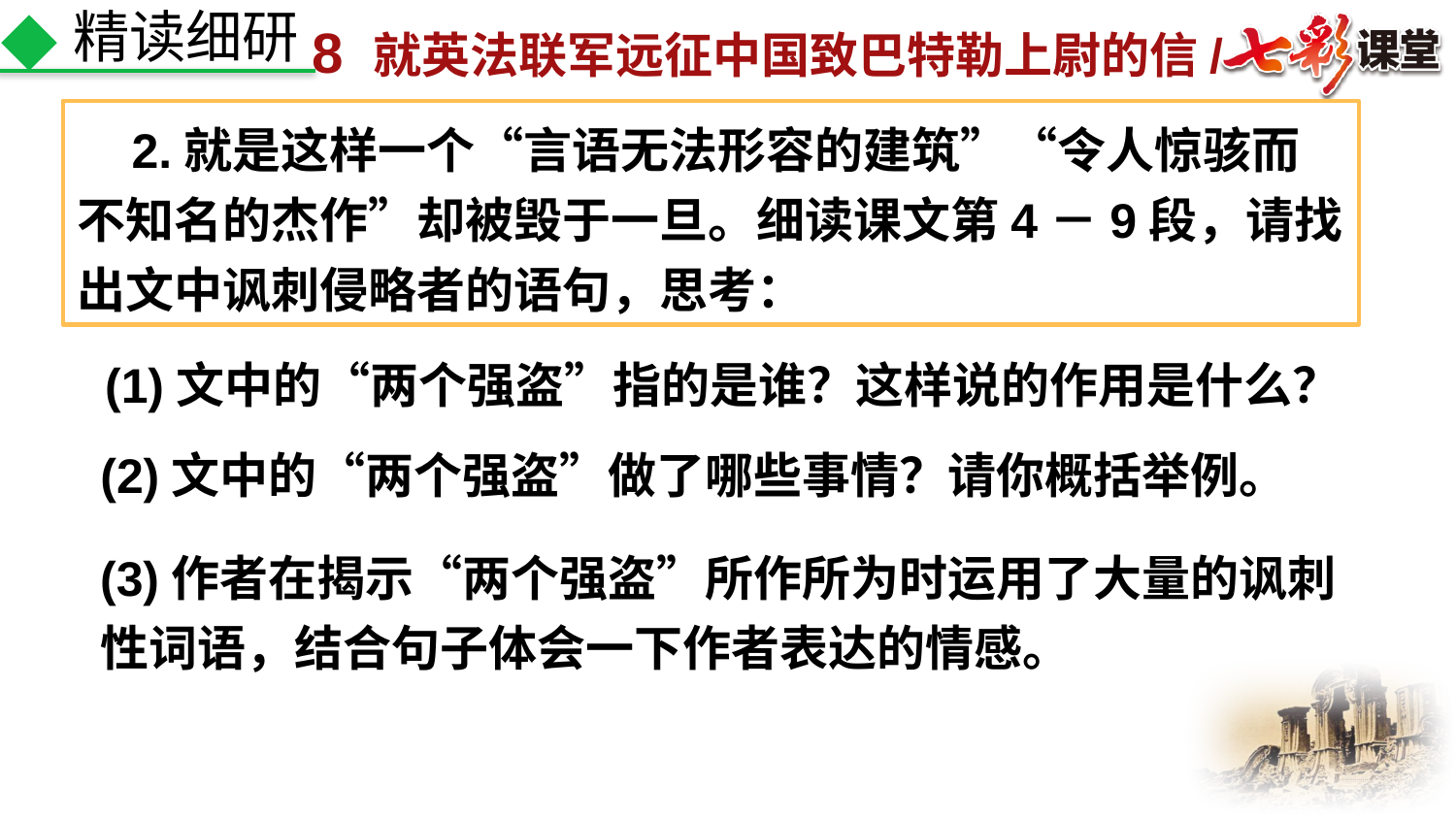

精读细研

    2.就是这样一个“言语无法形容的建筑”“令人惊骇而不知名的杰作”却被毁于一旦。细读课文第4－9段，请找出文中讽刺侵略者的语句，思考：
(1)文中的“两个强盗”指的是谁？这样说的作用是什么？
(2)文中的“两个强盗”做了哪些事情？请你概括举例。
(3)作者在揭示“两个强盗”所作所为时运用了大量的讽刺性词语，结合句子体会一下作者表达的情感。